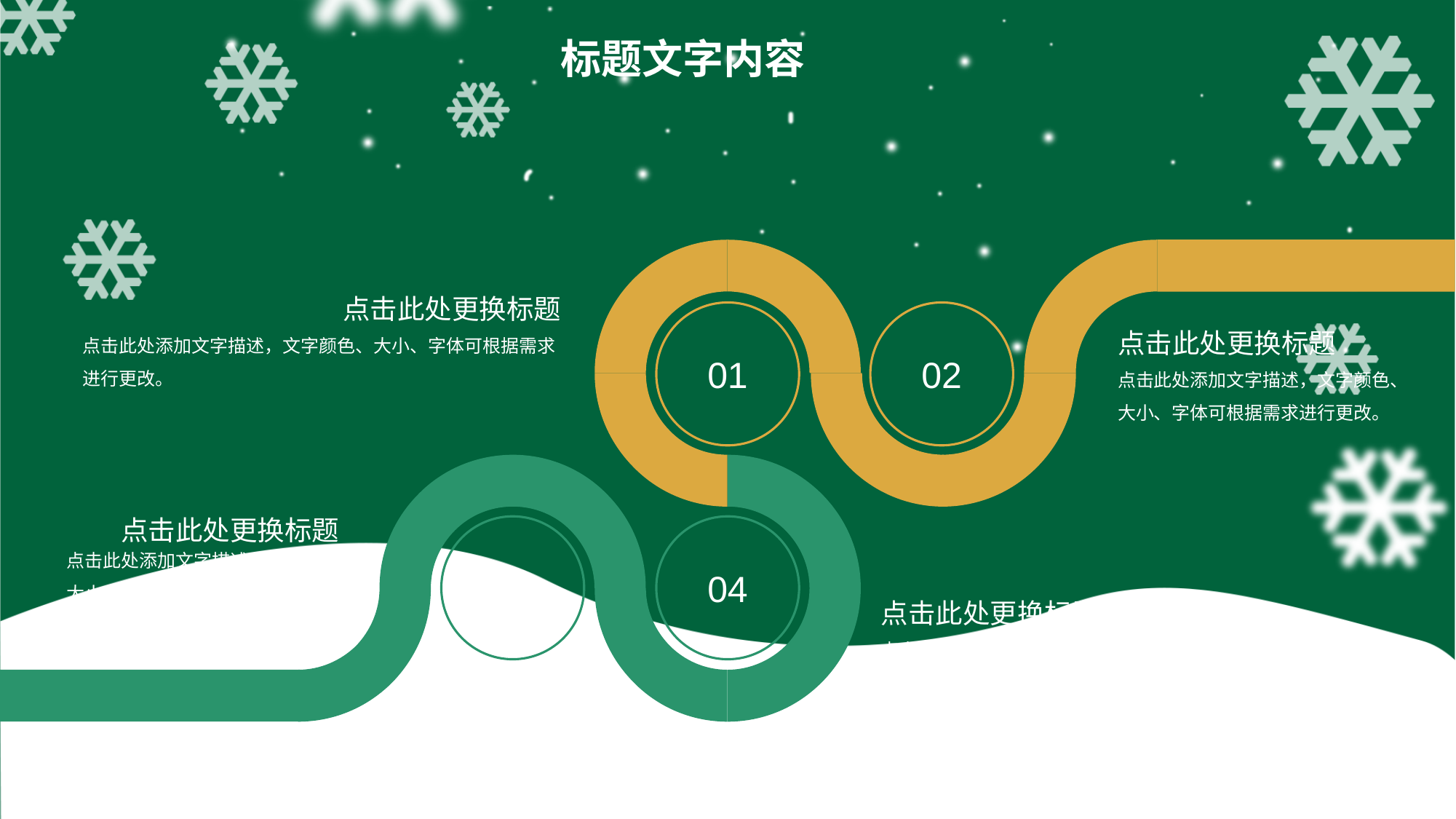

标题文字内容

01
02

03
04
点击此处更换标题
点击此处添加文字描述，文字颜色、大小、字体可根据需求进行更改。
点击此处更换标题
点击此处添加文字描述，文字颜色、大小、字体可根据需求进行更改。
点击此处更换标题
点击此处添加文字描述，文字颜色、大小、字体可根据需求进行更改。
点击此处更换标题
点击此处添加文字描述，文字颜色、大小、字体可根据需求进行更改。